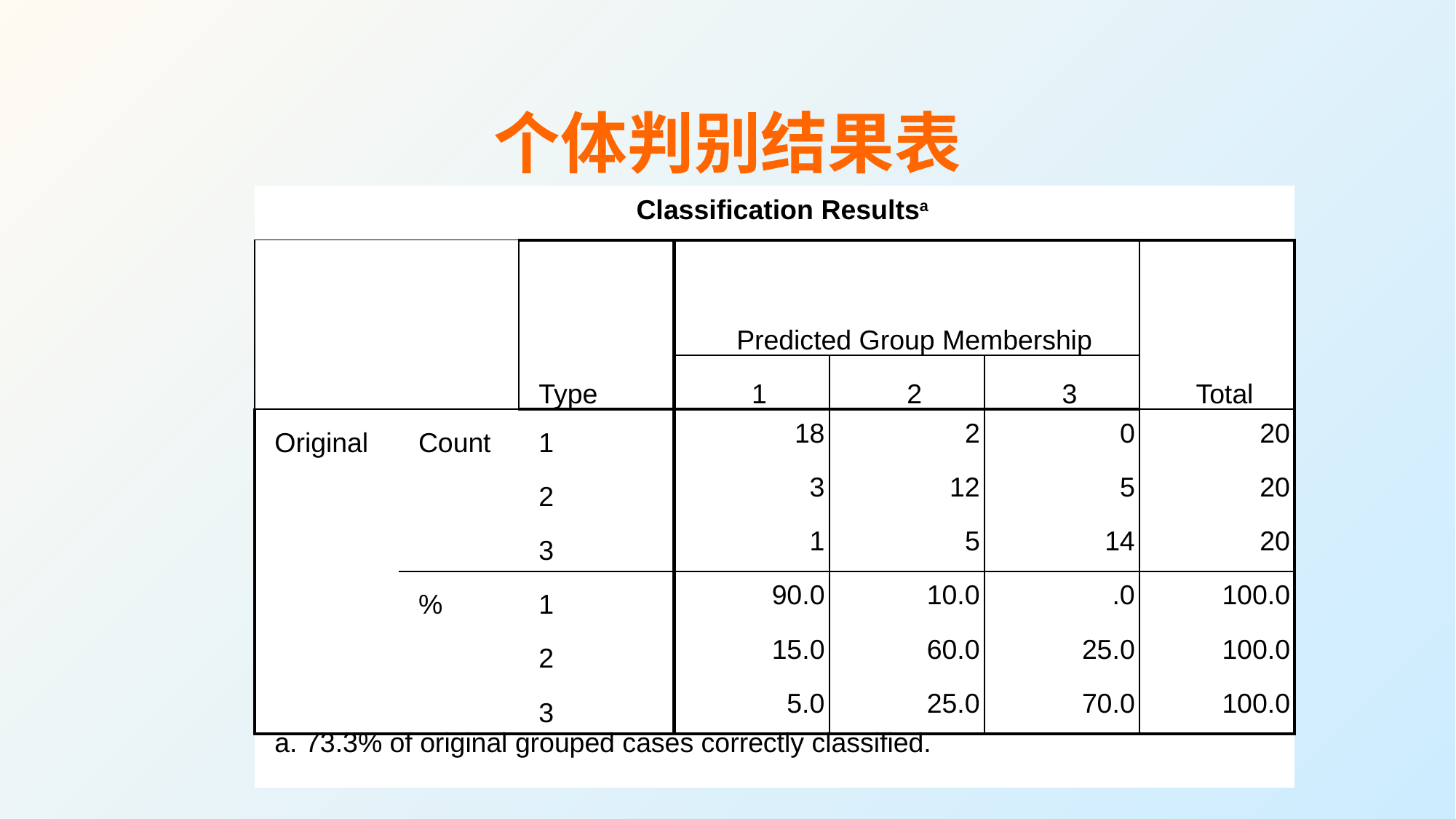

# 个体判别结果表
| Classification Resultsa |  |  |  |  |  |  |
| --- | --- | --- | --- | --- | --- | --- |
|  |  | Type | Predicted Group Membership |  |  | Total |
|  |  |  | 1 | 2 | 3 |  |
| Original | Count | 1 | 18 | 2 | 0 | 20 |
|  |  | 2 | 3 | 12 | 5 | 20 |
|  |  | 3 | 1 | 5 | 14 | 20 |
|  | % | 1 | 90.0 | 10.0 | .0 | 100.0 |
|  |  | 2 | 15.0 | 60.0 | 25.0 | 100.0 |
|  |  | 3 | 5.0 | 25.0 | 70.0 | 100.0 |
| a. 73.3% of original grouped cases correctly classified. |  |  |  |  |  |  |